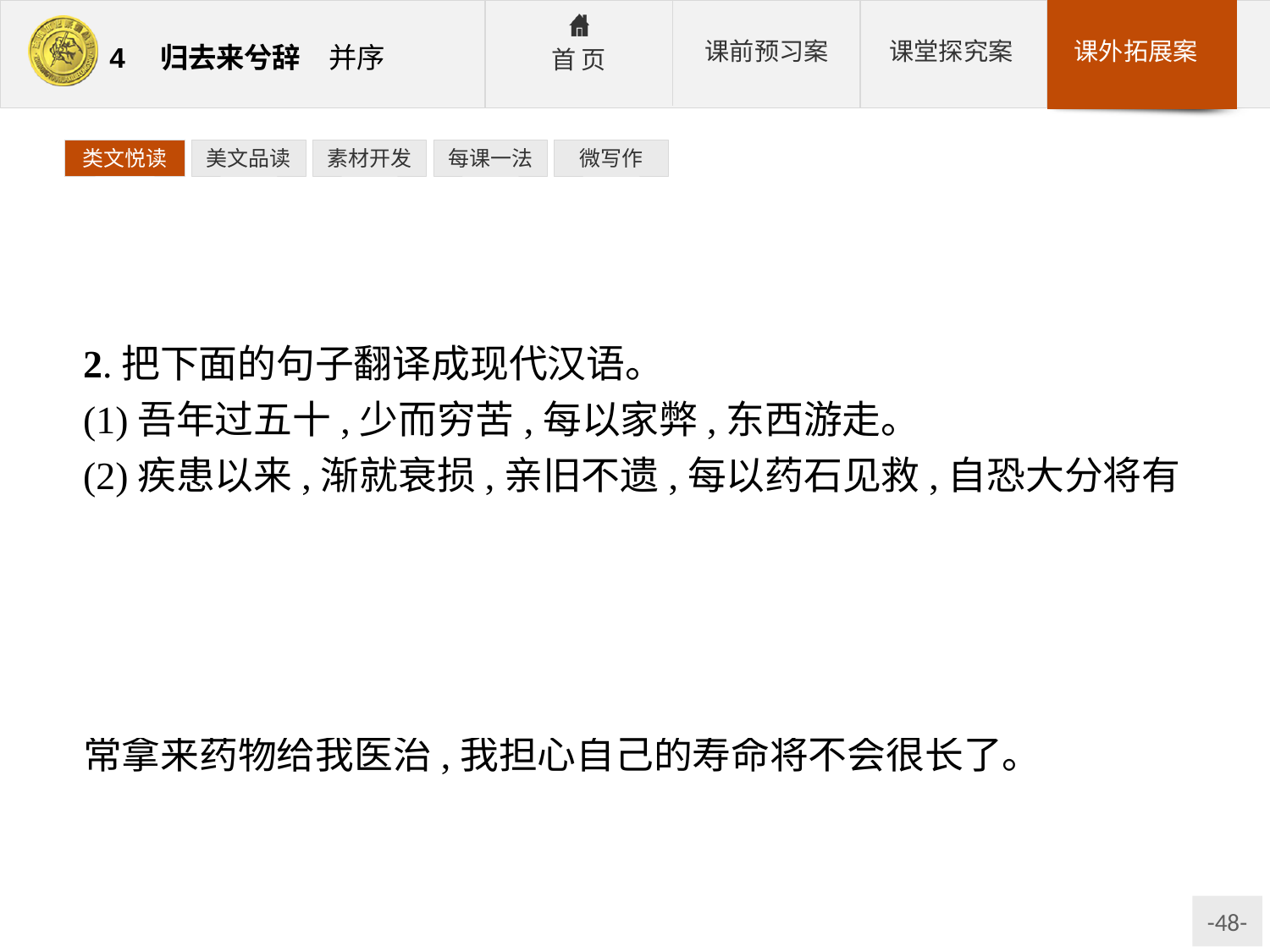

类文悦读
美文品读
素材开发
每课一法
微写作
2.把下面的句子翻译成现代汉语。
(1)吾年过五十,少而穷苦,每以家弊,东西游走。
(2)疾患以来,渐就衰损,亲旧不遗,每以药石见救,自恐大分将有限也。
参考答案:(1)我已经年过五十,年少时即受穷苦,每次因为家中贫乏,不得不在外四处奔波。
(2)我自从患病以来,身体逐渐衰弱,亲人朋友们不嫌弃我,常常拿来药物给我医治,我担心自己的寿命将不会很长了。